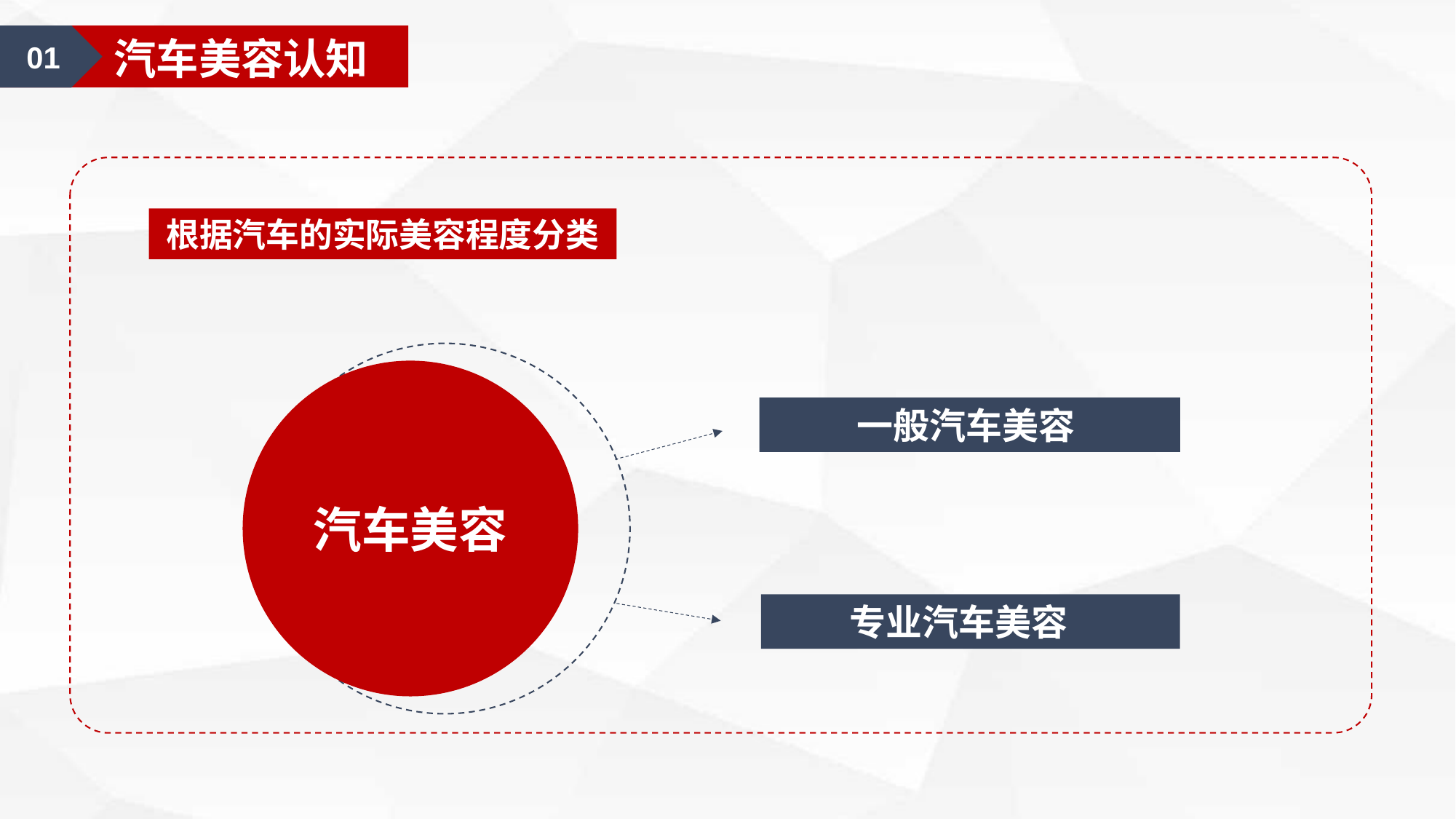

01
汽车美容认知

根据汽车的实际美容程度分类

汽车美容
一般汽车美容
专业汽车美容